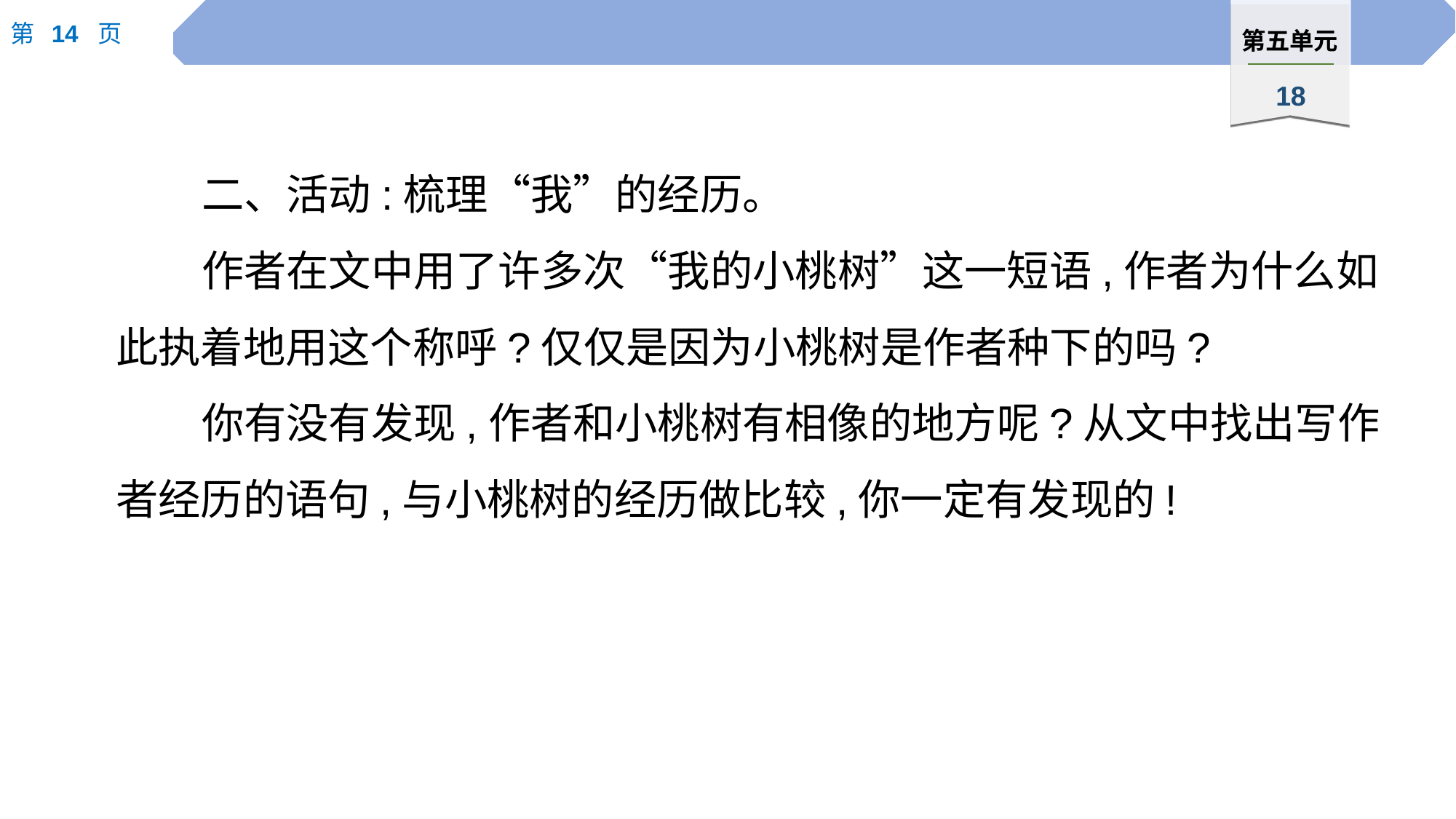

二、活动:梳理“我”的经历。
作者在文中用了许多次“我的小桃树”这一短语,作者为什么如此执着地用这个称呼?仅仅是因为小桃树是作者种下的吗?
你有没有发现,作者和小桃树有相像的地方呢?从文中找出写作者经历的语句,与小桃树的经历做比较,你一定有发现的!